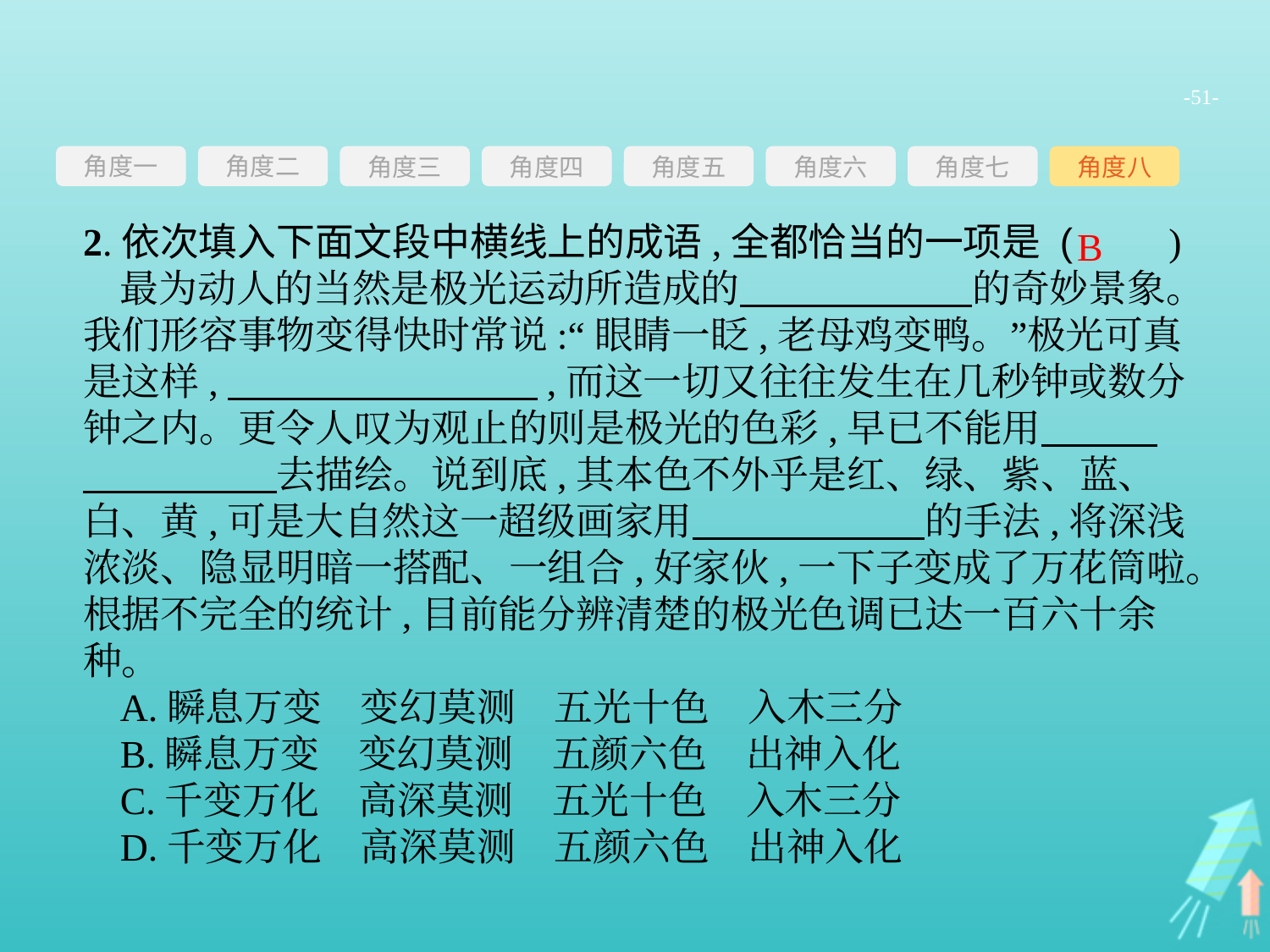

-51-
角度一
角度三
角度四
角度五
角度六
角度七
角度八
角度二
2.依次填入下面文段中横线上的成语,全都恰当的一项是 (　　)
最为动人的当然是极光运动所造成的　　　　　　的奇妙景象。我们形容事物变得快时常说:“眼睛一眨,老母鸡变鸭。”极光可真是这样,　　　　　　　　,而这一切又往往发生在几秒钟或数分钟之内。更令人叹为观止的则是极光的色彩,早已不能用　　　　　　　　去描绘。说到底,其本色不外乎是红、绿、紫、蓝、白、黄,可是大自然这一超级画家用　　　　　　的手法,将深浅浓淡、隐显明暗一搭配、一组合,好家伙,一下子变成了万花筒啦。根据不完全的统计,目前能分辨清楚的极光色调已达一百六十余种。
A.瞬息万变　变幻莫测　五光十色　入木三分
B.瞬息万变　变幻莫测　五颜六色　出神入化
C.千变万化　高深莫测　五光十色　入木三分
D.千变万化　高深莫测　五颜六色　出神入化
B